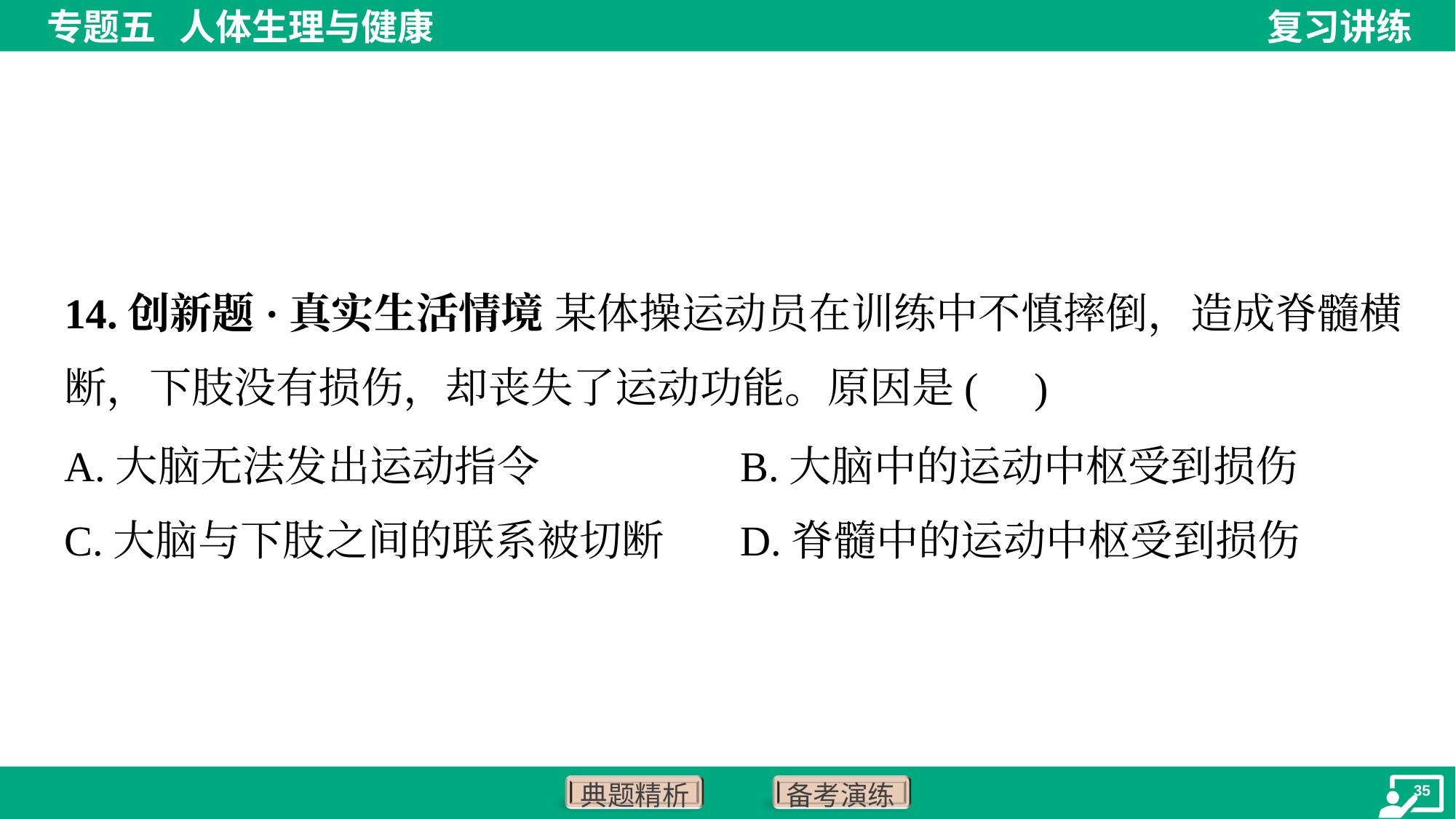

14.创新题·真实生活情境 某体操运动员在训练中不慎摔倒，造成脊髓横
断，下肢没有损伤，却丧失了运动功能。原因是(     )
A.大脑无法发出运动指令	B.大脑中的运动中枢受到损伤
C.大脑与下肢之间的联系被切断	D.脊髓中的运动中枢受到损伤